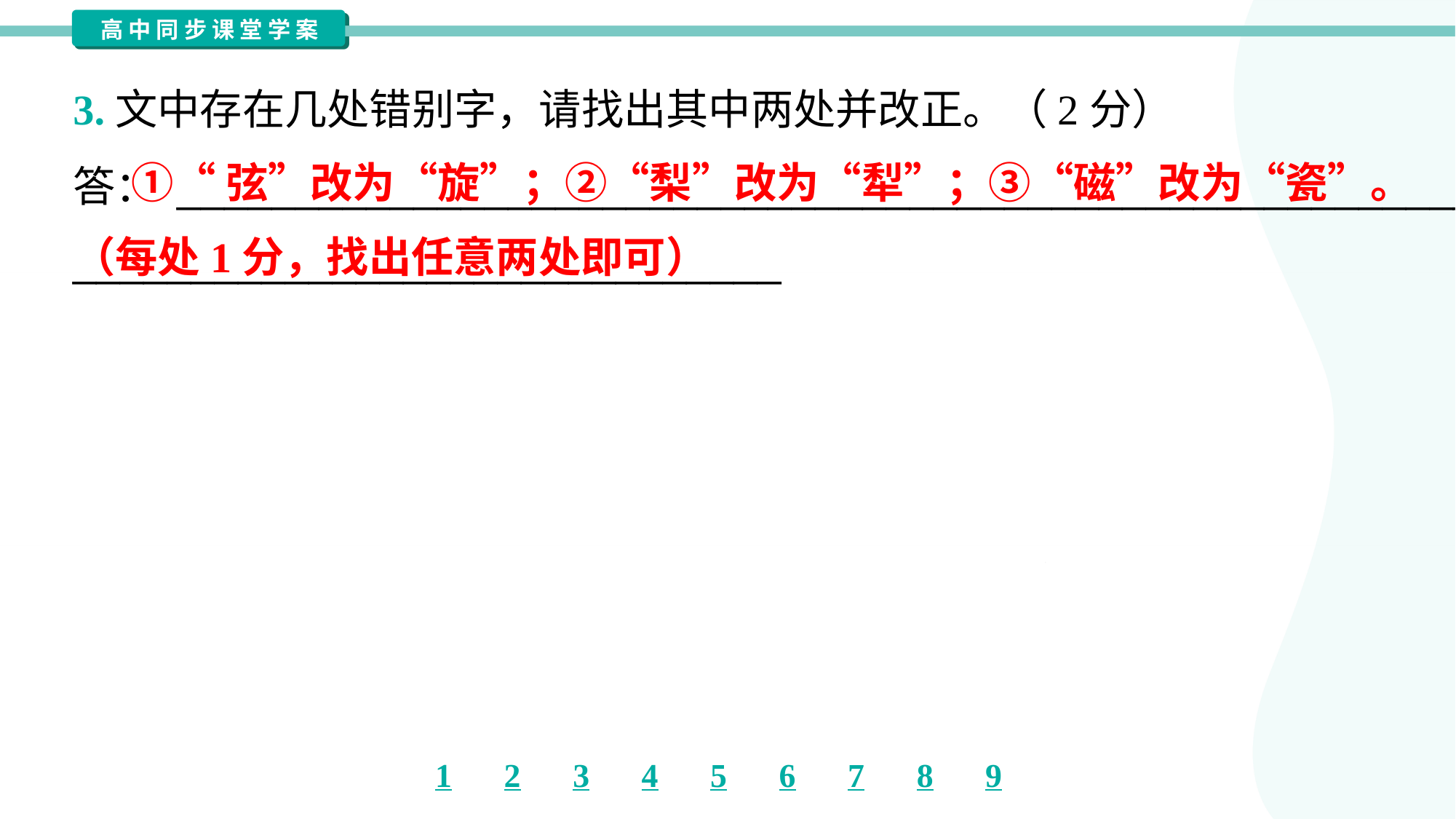

3.文中存在几处错别字，请找出其中两处并改正。（2分）
答： ________________________________________________________
______________________________
      ①“弦”改为“旋”；②“梨”改为“犁”；③“磁”改为“瓷”。
（每处1分，找出任意两处即可）